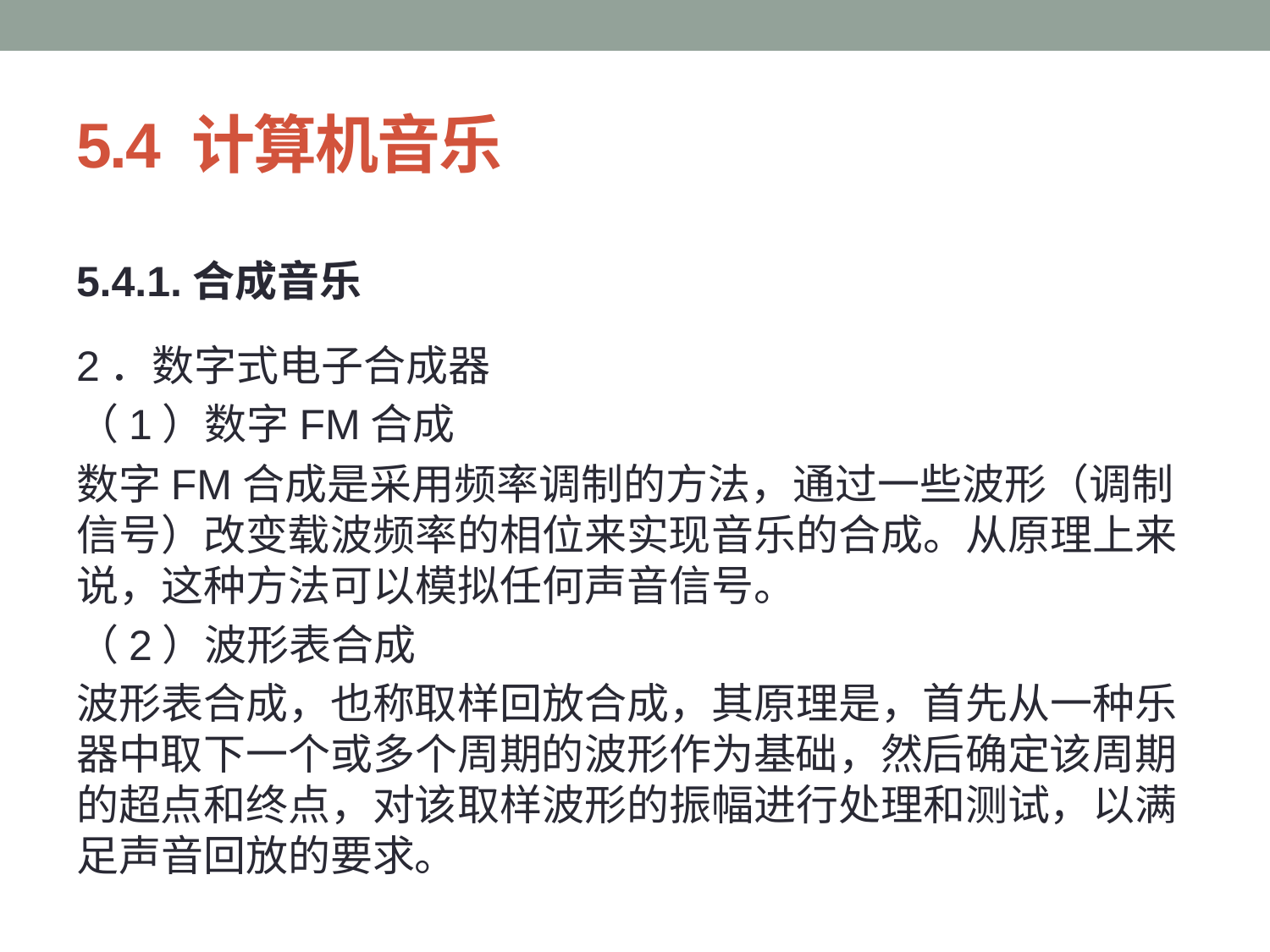

# 5.4 计算机音乐
5.4.1.合成音乐
2．数字式电子合成器
（1）数字FM合成
数字FM合成是采用频率调制的方法，通过一些波形（调制信号）改变载波频率的相位来实现音乐的合成。从原理上来说，这种方法可以模拟任何声音信号。
（2）波形表合成
波形表合成，也称取样回放合成，其原理是，首先从一种乐器中取下一个或多个周期的波形作为基础，然后确定该周期的超点和终点，对该取样波形的振幅进行处理和测试，以满足声音回放的要求。